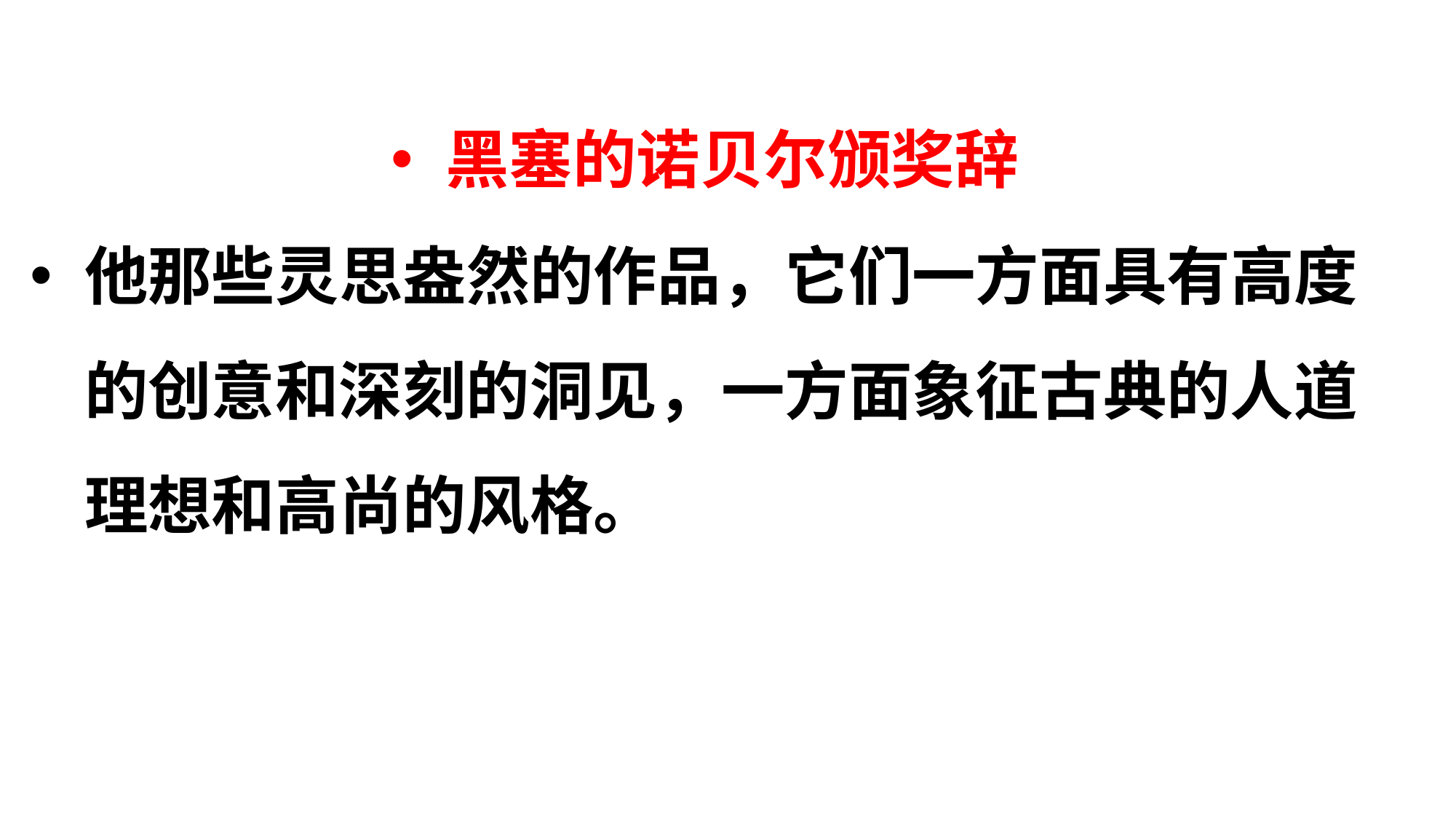

黑塞的诺贝尔颁奖辞
他那些灵思盎然的作品，它们一方面具有高度的创意和深刻的洞见，一方面象征古典的人道理想和高尚的风格。